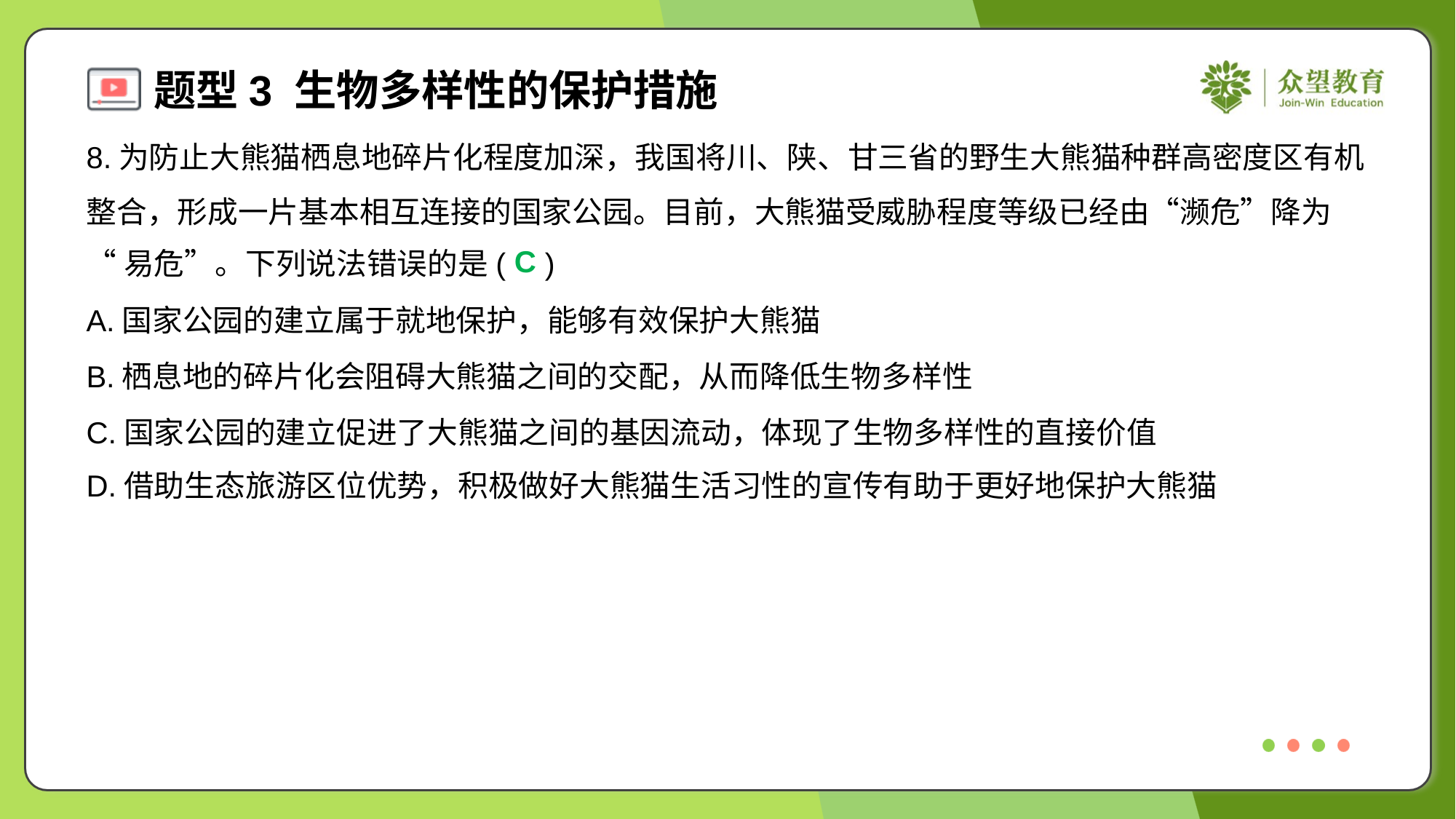

8.为防止大熊猫栖息地碎片化程度加深，我国将川、陕、甘三省的野生大熊猫种群高密度区有机
整合，形成一片基本相互连接的国家公园。目前，大熊猫受威胁程度等级已经由“濒危”降为
“易危”。下列说法错误的是(     )
C
A.国家公园的建立属于就地保护，能够有效保护大熊猫
B.栖息地的碎片化会阻碍大熊猫之间的交配，从而降低生物多样性
C.国家公园的建立促进了大熊猫之间的基因流动，体现了生物多样性的直接价值
D.借助生态旅游区位优势，积极做好大熊猫生活习性的宣传有助于更好地保护大熊猫